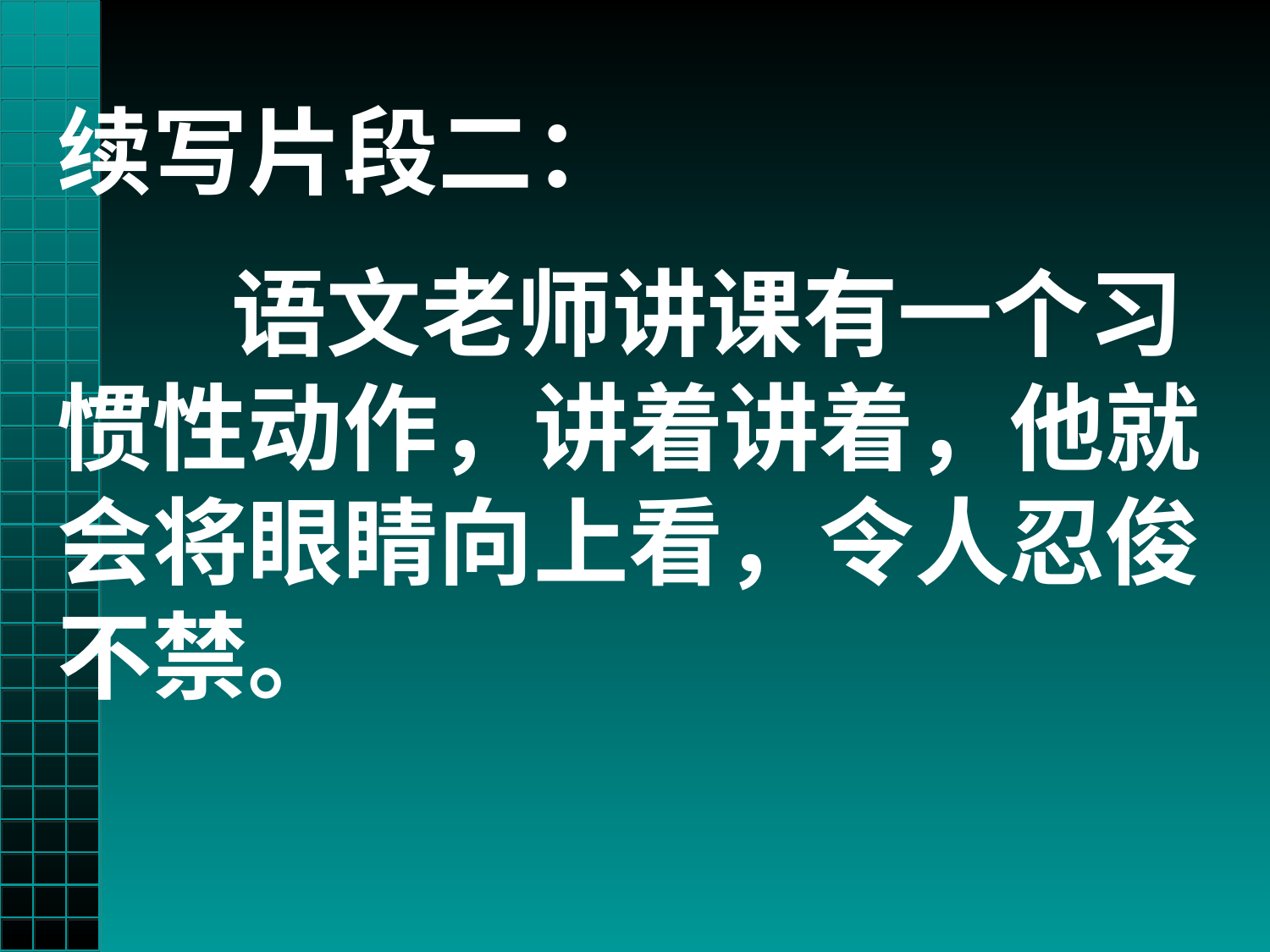

续写片段二：
       语文老师讲课有一个习惯性动作，讲着讲着，他就会将眼睛向上看，令人忍俊不禁。